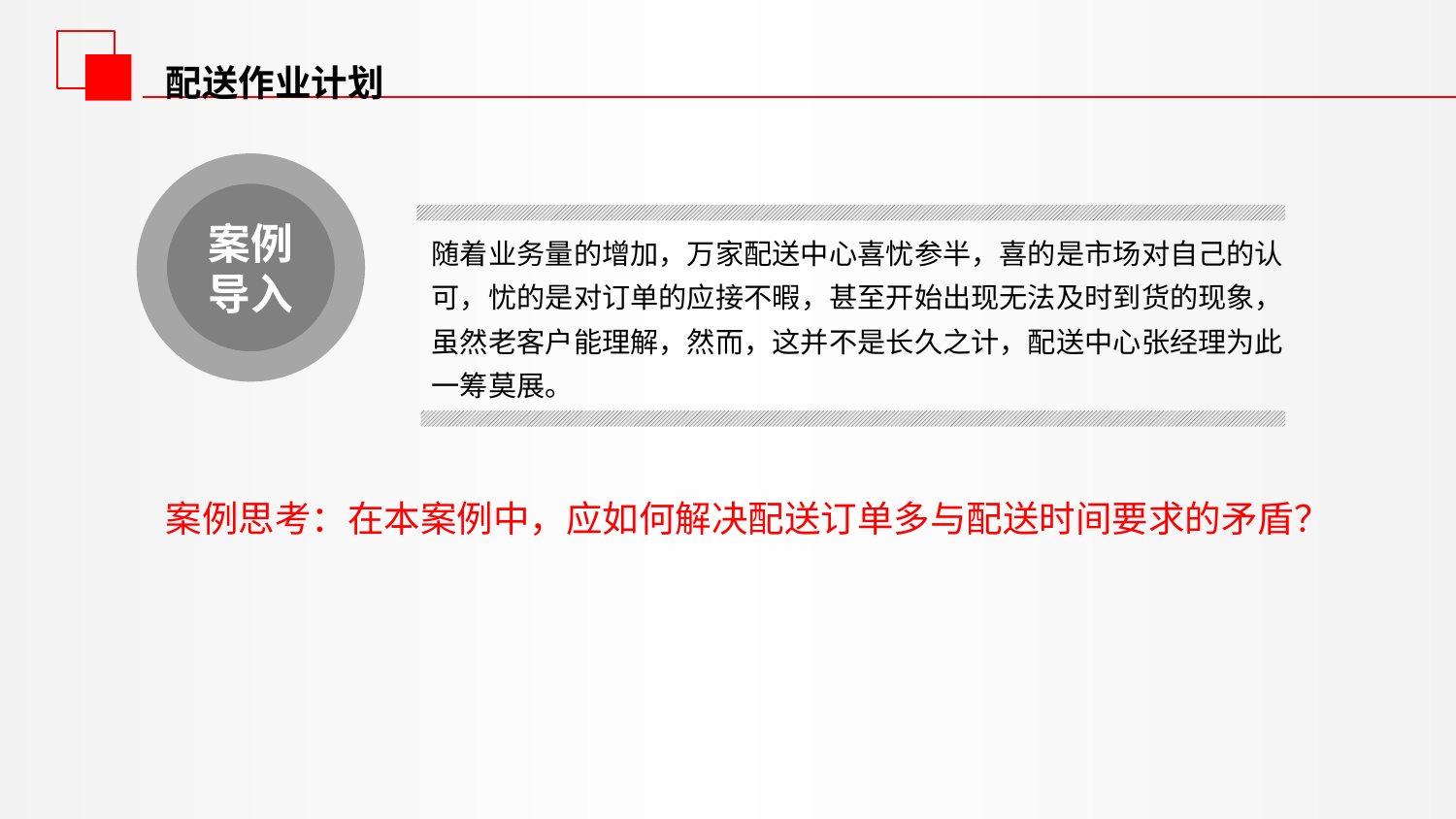

配送作业计划
案例导入

随着业务量的增加，万家配送中心喜忧参半，喜的是市场对自己的认可，忧的是对订单的应接不暇，甚至开始出现无法及时到货的现象，虽然老客户能理解，然而，这并不是长久之计，配送中心张经理为此一筹莫展。

案例思考：在本案例中，应如何解决配送订单多与配送时间要求的矛盾？